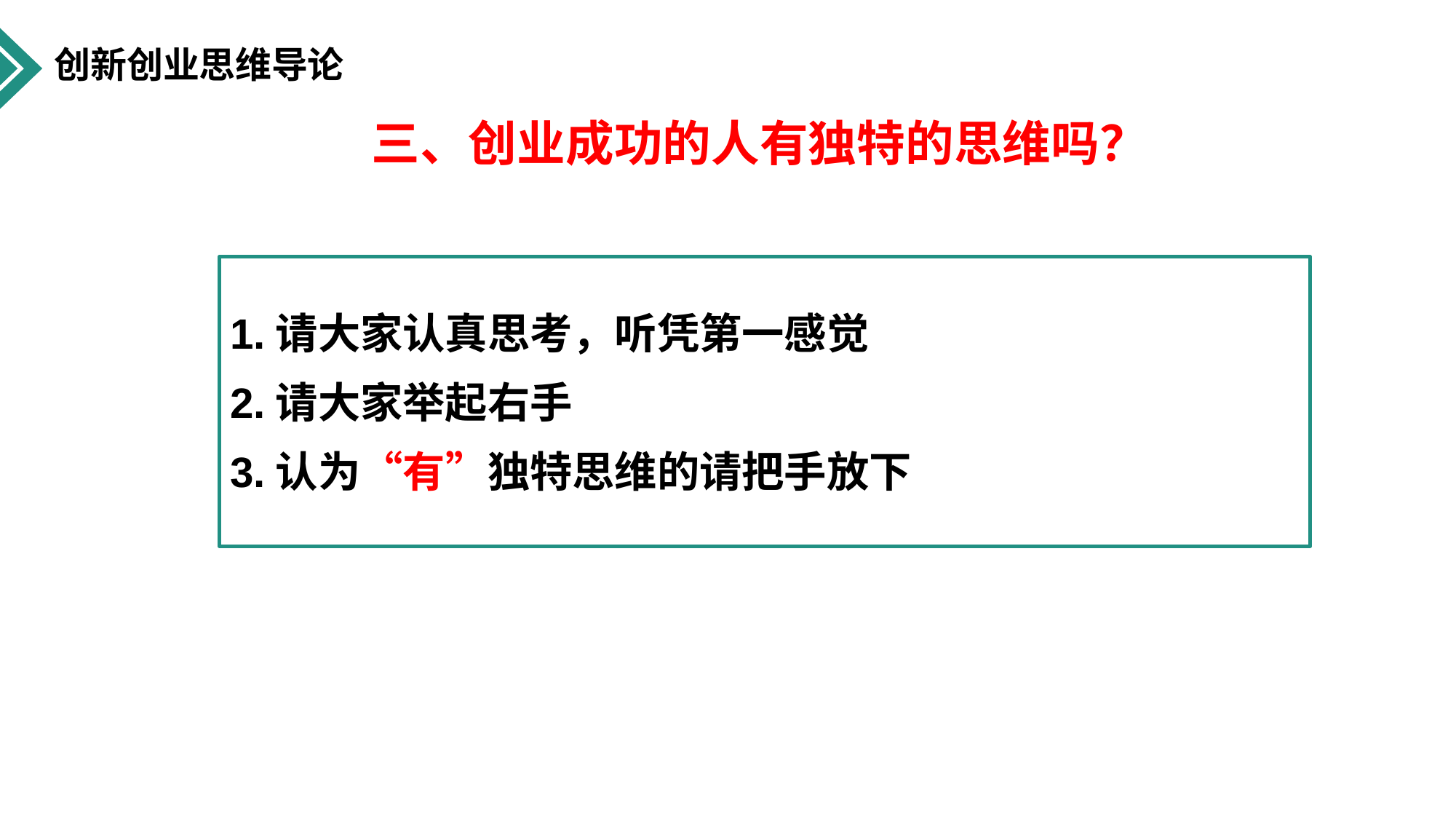

创新创业思维导论
三、创业成功的人有独特的思维吗？
1.请大家认真思考，听凭第一感觉
2.请大家举起右手
3.认为“有”独特思维的请把手放下